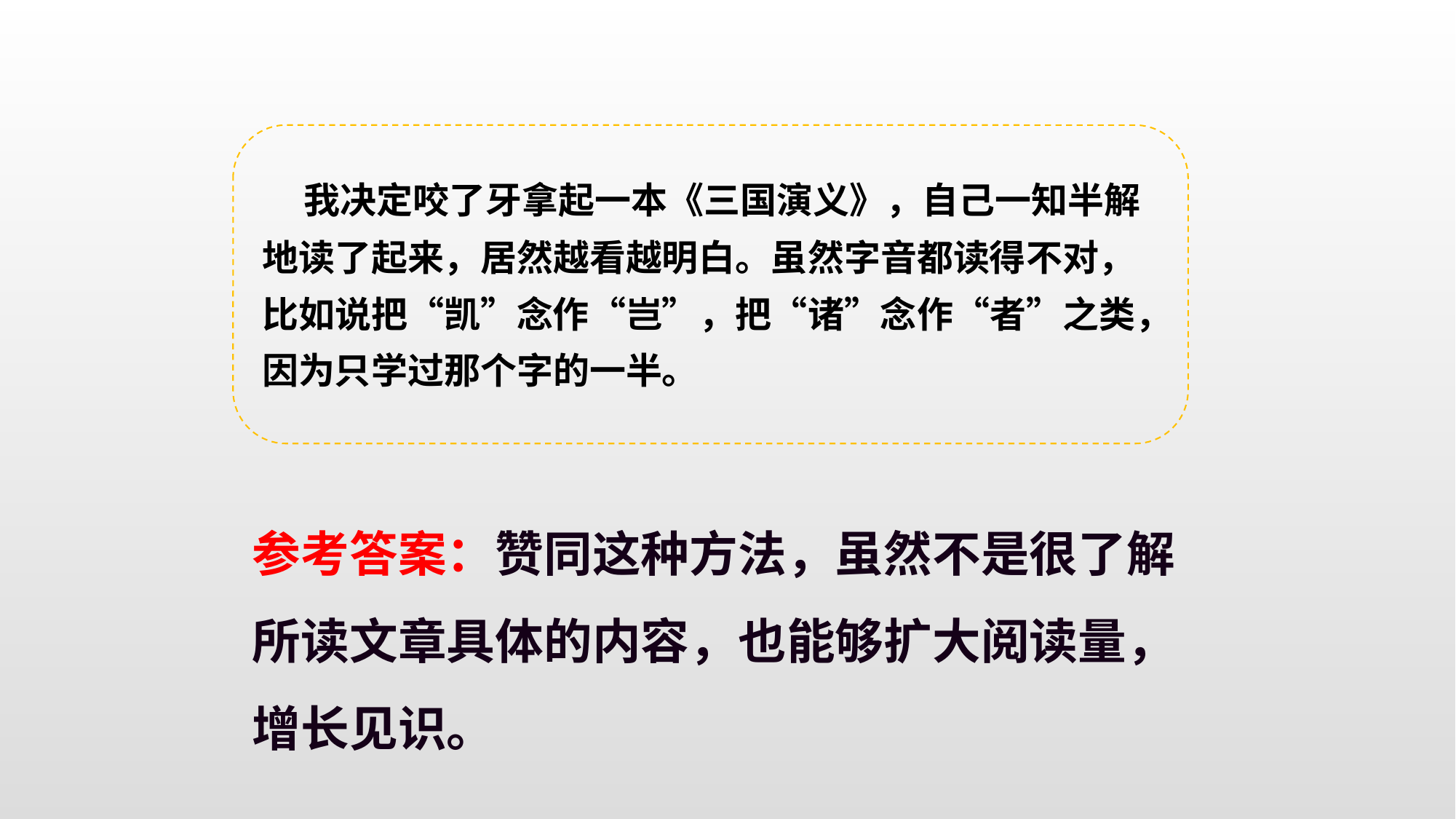

我决定咬了牙拿起一本《三国演义》，自己一知半解地读了起来，居然越看越明白。虽然字音都读得不对，比如说把“凯”念作“岂”，把“诸”念作“者”之类，因为只学过那个字的一半。
参考答案：赞同这种方法，虽然不是很了解所读文章具体的内容，也能够扩大阅读量，增长见识。